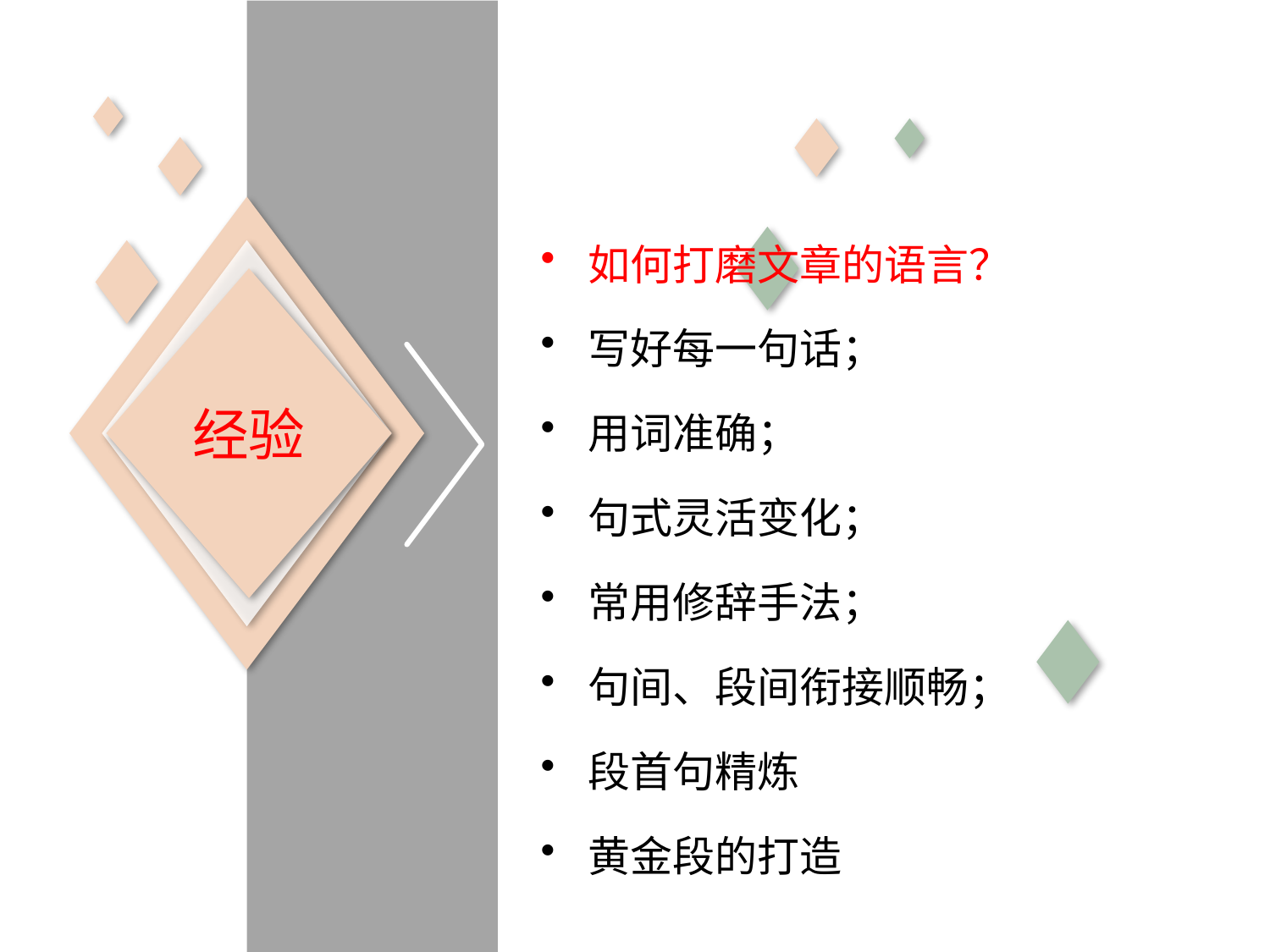

如何打磨文章的语言？
写好每一句话；
用词准确；
句式灵活变化；
常用修辞手法；
句间、段间衔接顺畅；
段首句精炼
黄金段的打造

经验